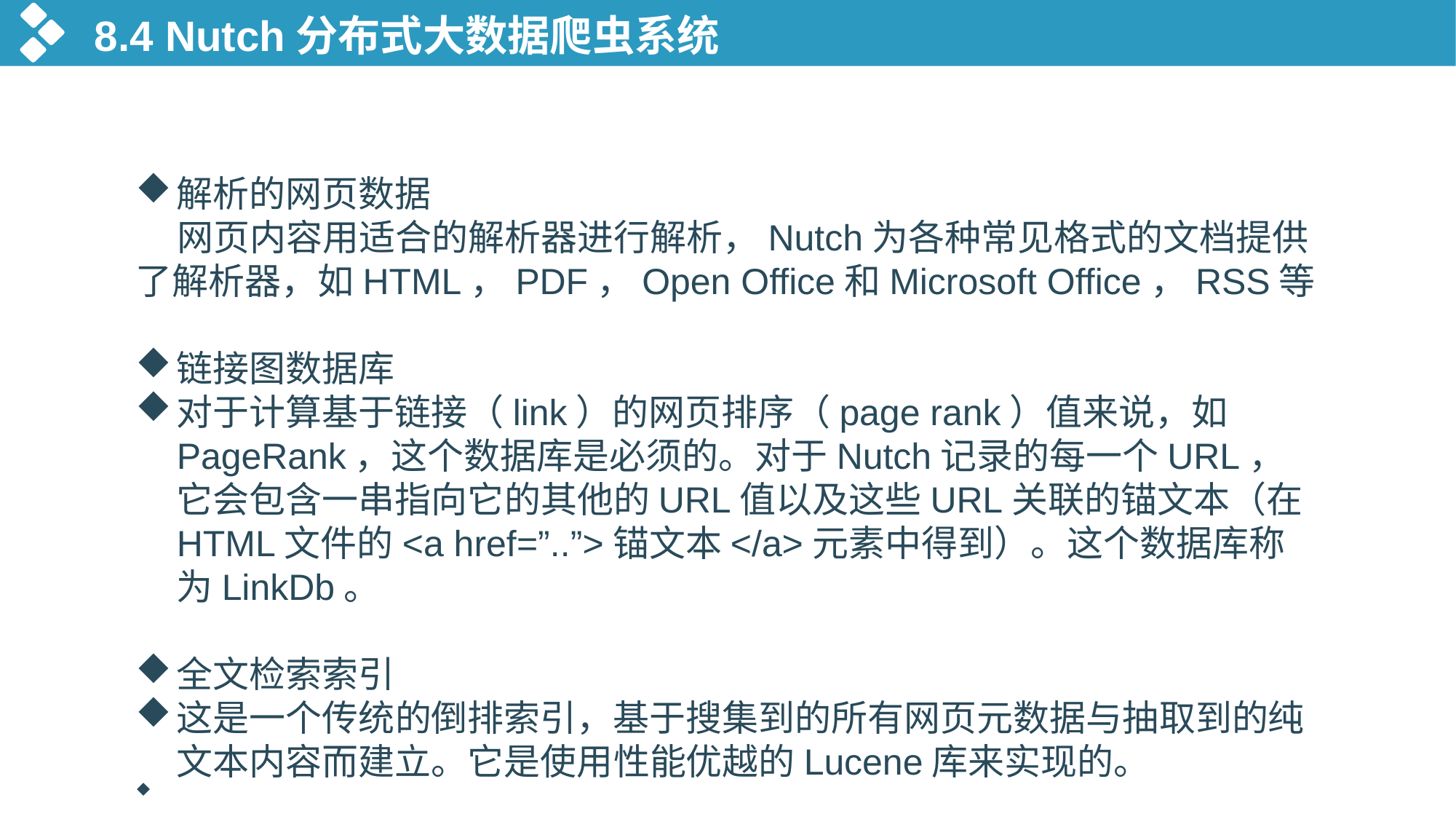

8.4 Nutch分布式大数据爬虫系统

解析的网页数据
    网页内容用适合的解析器进行解析，Nutch为各种常见格式的文档提供了解析器，如HTML，PDF，Open Office和Microsoft Office，RSS等

链接图数据库
对于计算基于链接（link）的网页排序（page rank）值来说，如PageRank，这个数据库是必须的。对于Nutch记录的每一个URL，它会包含一串指向它的其他的URL值以及这些URL关联的锚文本（在HTML文件的<a href=”..”>锚文本</a>元素中得到）。这个数据库称为LinkDb。

全文检索索引
这是一个传统的倒排索引，基于搜集到的所有网页元数据与抽取到的纯文本内容而建立。它是使用性能优越的Lucene库来实现的。